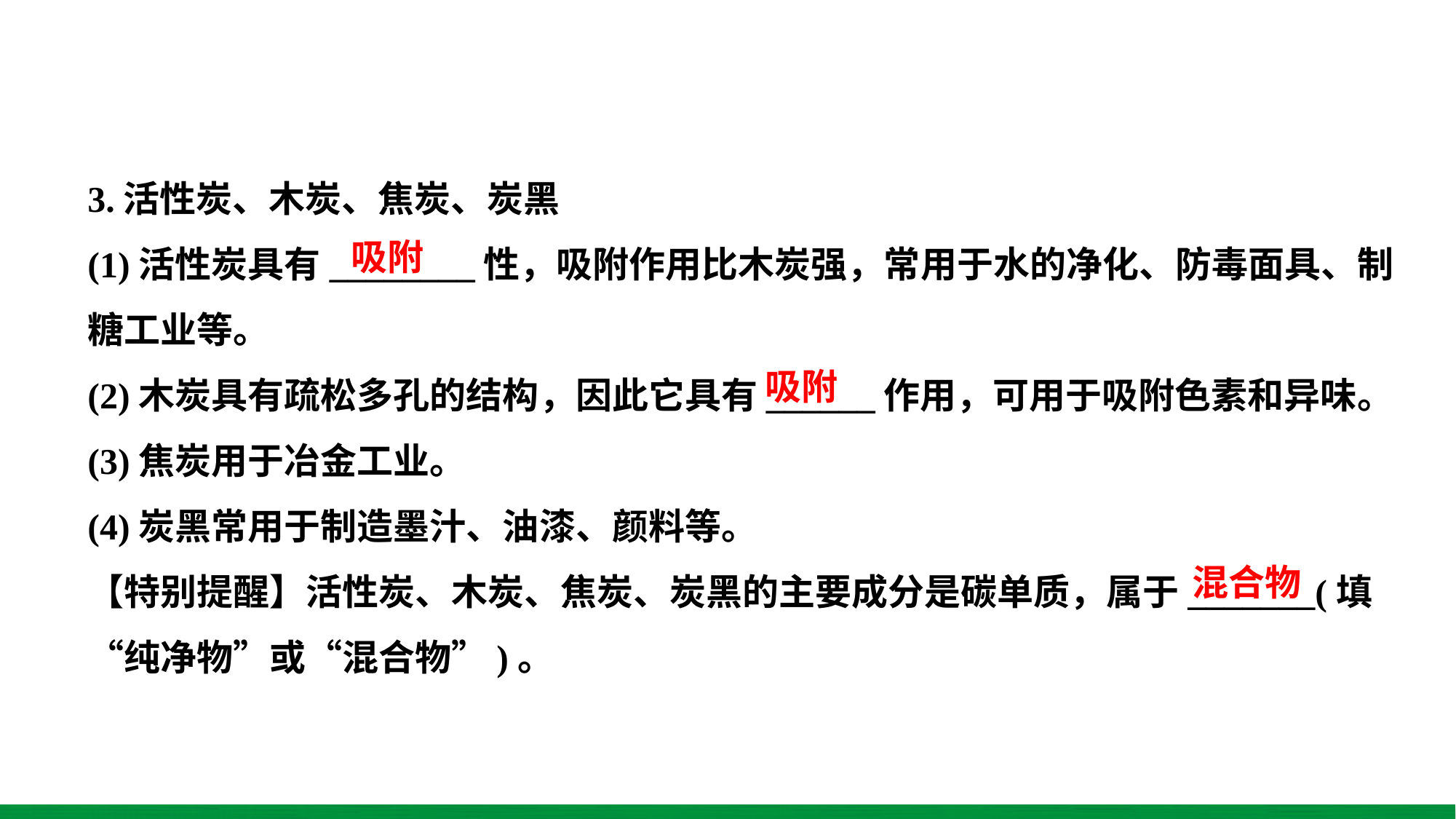

3.活性炭、木炭、焦炭、炭黑
(1)活性炭具有________性，吸附作用比木炭强，常用于水的净化、防毒面具、制糖工业等。
(2)木炭具有疏松多孔的结构，因此它具有______作用，可用于吸附色素和异味。
(3)焦炭用于冶金工业。
(4)炭黑常用于制造墨汁、油漆、颜料等。
【特别提醒】活性炭、木炭、焦炭、炭黑的主要成分是碳单质，属于_______(填“纯净物”或“混合物”)。
吸附
吸附
混合物